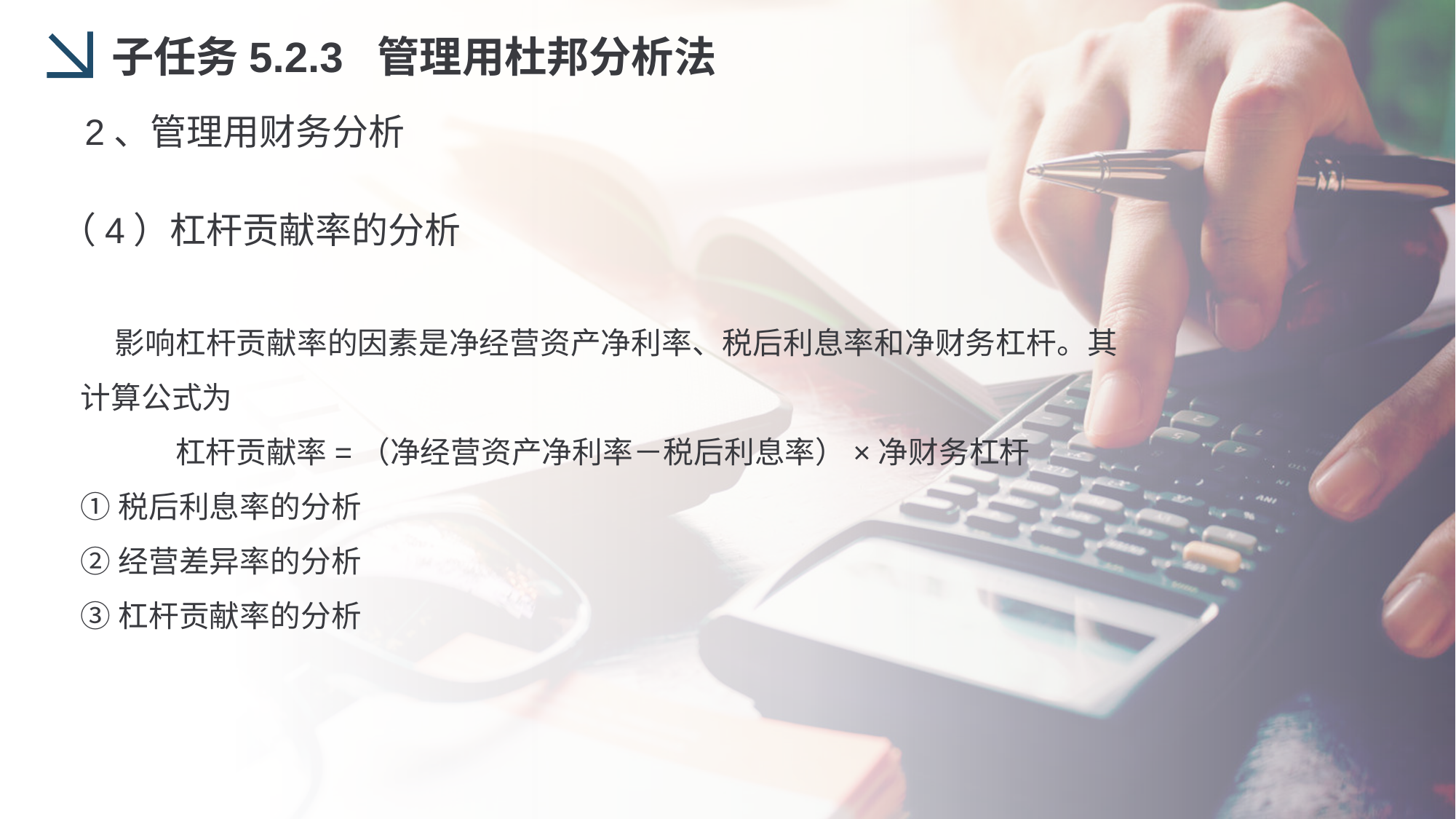

子任务5.2.3  管理用杜邦分析法

2、管理用财务分析
（4）杠杆贡献率的分析
    影响杠杆贡献率的因素是净经营资产净利率、税后利息率和净财务杠杆。其计算公式为
             杠杆贡献率=（净经营资产净利率－税后利息率）×净财务杠杆
①税后利息率的分析
②经营差异率的分析
③杠杆贡献率的分析